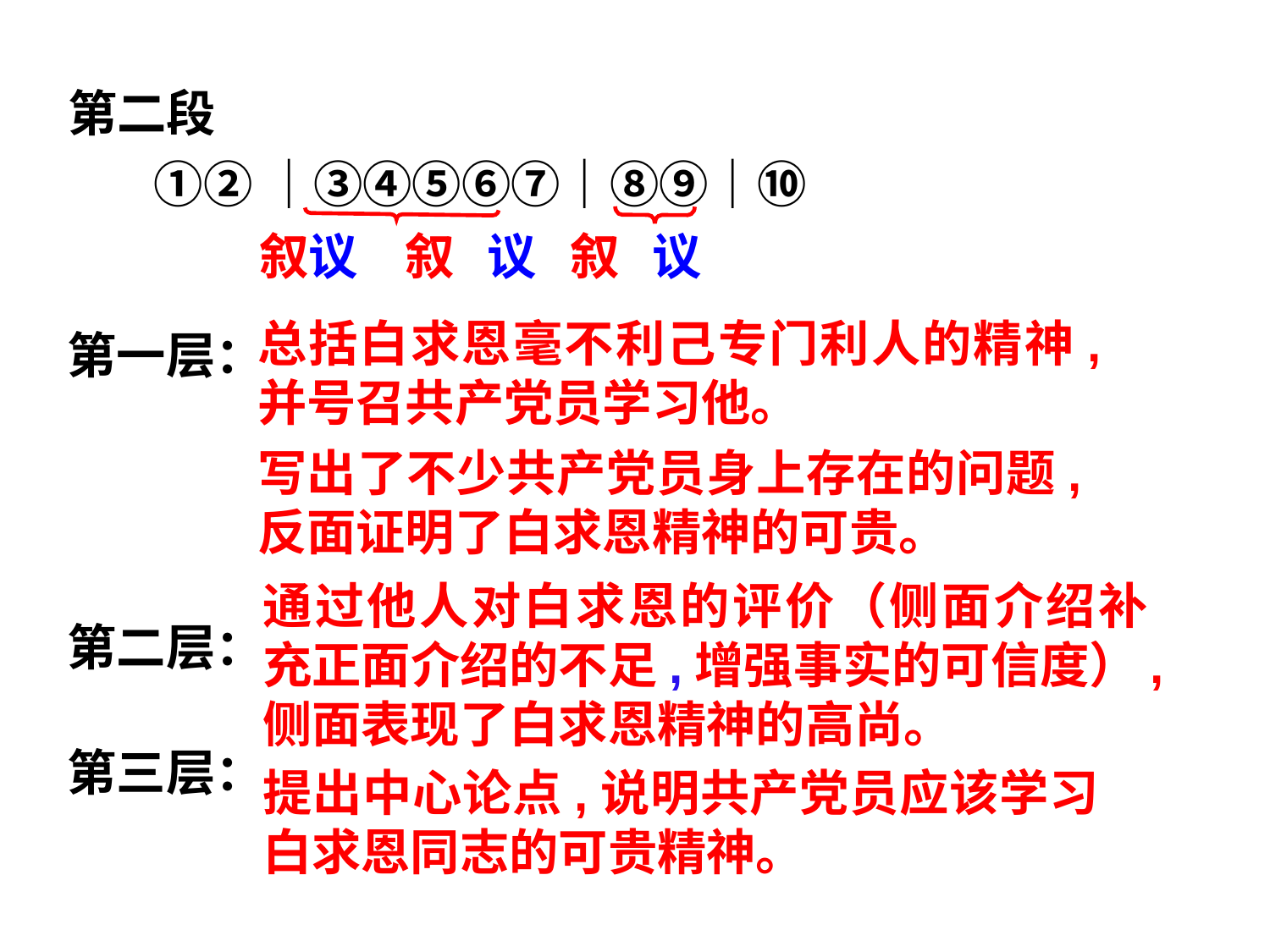

第二段

①②｜③④⑤⑥⑦｜⑧⑨｜⑩

叙议     叙   议   叙   议
第一层：
第二层：
第三层：

第四层：
总括白求恩毫不利己专门利人的精神,并号召共产党员学习他。
写出了不少共产党员身上存在的问题,反面证明了白求恩精神的可贵。
通过他人对白求恩的评价（侧面介绍补充正面介绍的不足,增强事实的可信度）,侧面表现了白求恩精神的高尚。
提出中心论点,说明共产党员应该学习白求恩同志的可贵精神。